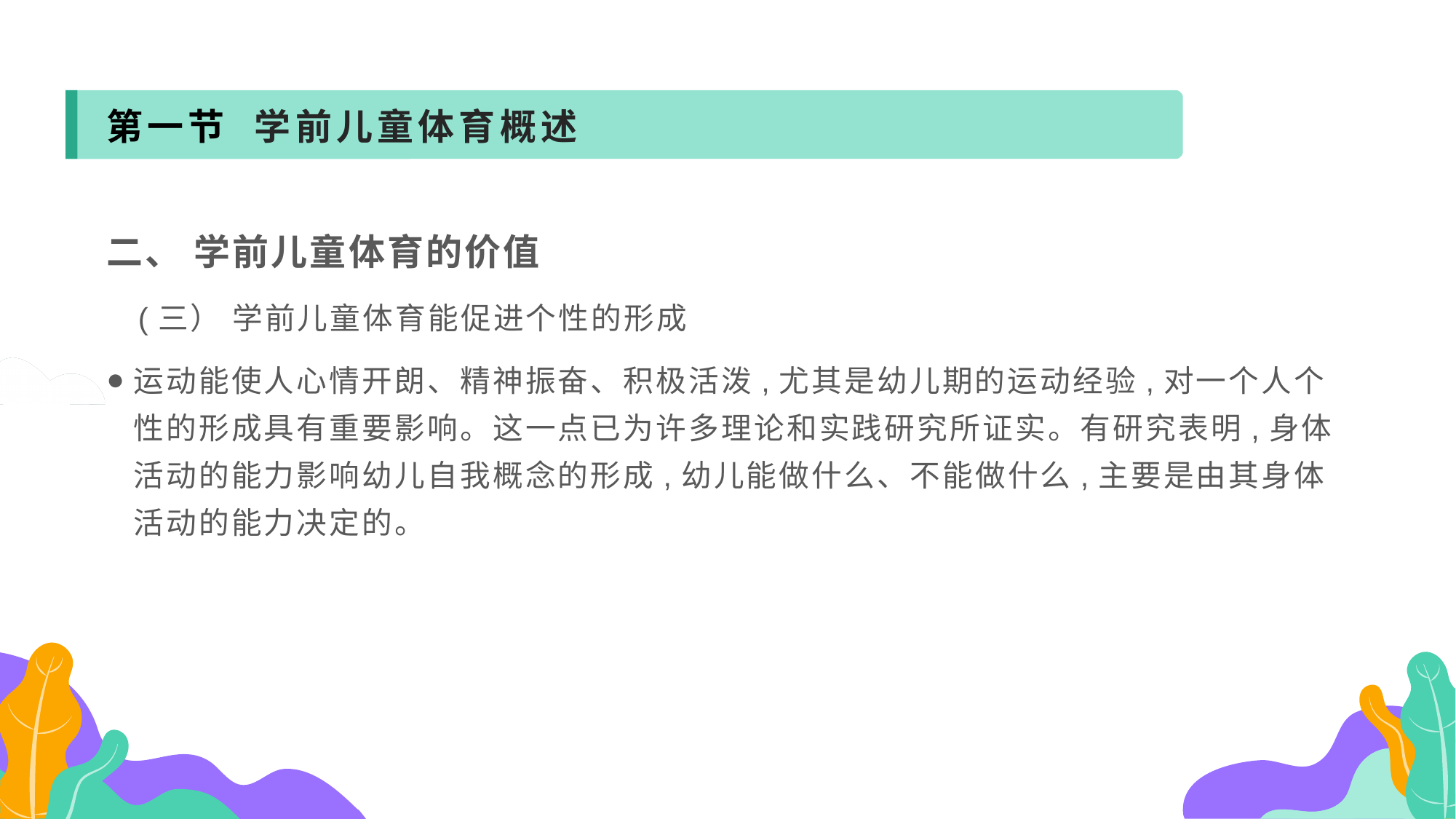

第一节  学前儿童体育概述
二、 学前儿童体育的价值
   (三） 学前儿童体育能促进个性的形成
运动能使人心情开朗、精神振奋、积极活泼,尤其是幼儿期的运动经验,对一个人个性的形成具有重要影响。这一点已为许多理论和实践研究所证实。有研究表明,身体活动的能力影响幼儿自我概念的形成,幼儿能做什么、不能做什么,主要是由其身体活动的能力决定的。